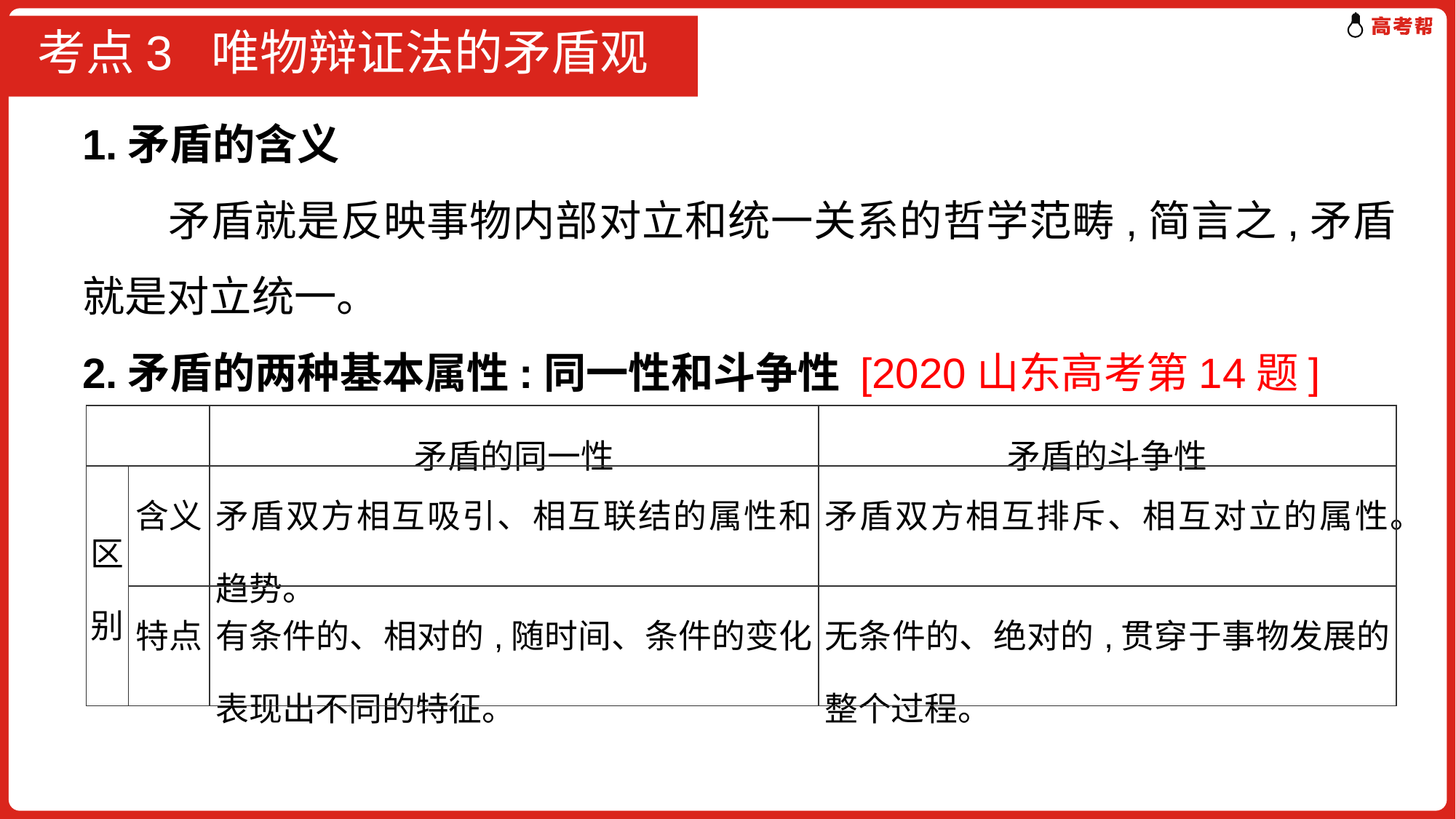

# 考点3  唯物辩证法的矛盾观
1.矛盾的含义
　　矛盾就是反映事物内部对立和统一关系的哲学范畴,简言之,矛盾就是对立统一。
2.矛盾的两种基本属性:同一性和斗争性 [2020山东高考第14题]

|  |  | 矛盾的同一性 | 矛盾的斗争性 |
| --- | --- | --- | --- |
| 区别 | 含义 | 矛盾双方相互吸引、相互联结的属性和趋势。 | 矛盾双方相互排斥、相互对立的属性。 |
|  | 特点 | 有条件的、相对的,随时间、条件的变化表现出不同的特征。 | 无条件的、绝对的,贯穿于事物发展的整个过程。 |